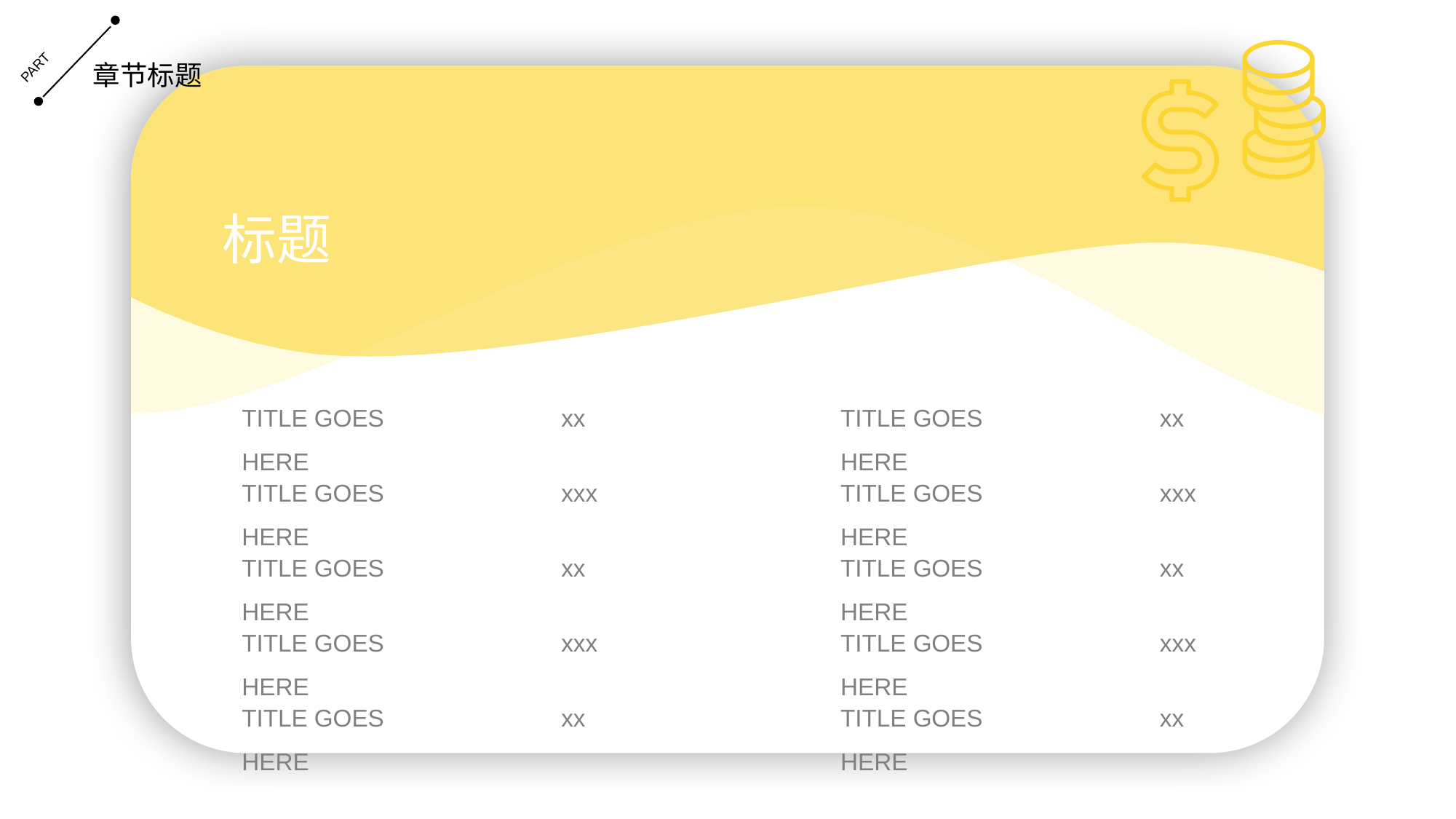

PART
章节标题

标题
TITLE GOES HERE
TITLE GOES HERE
TITLE GOES HERE
TITLE GOES HERE
TITLE GOES HERE
xx
xxx
xx
xxx
xx
TITLE GOES HERE
TITLE GOES HERE
TITLE GOES HERE
TITLE GOES HERE
TITLE GOES HERE
xx
xxx
xx
xxx
xx